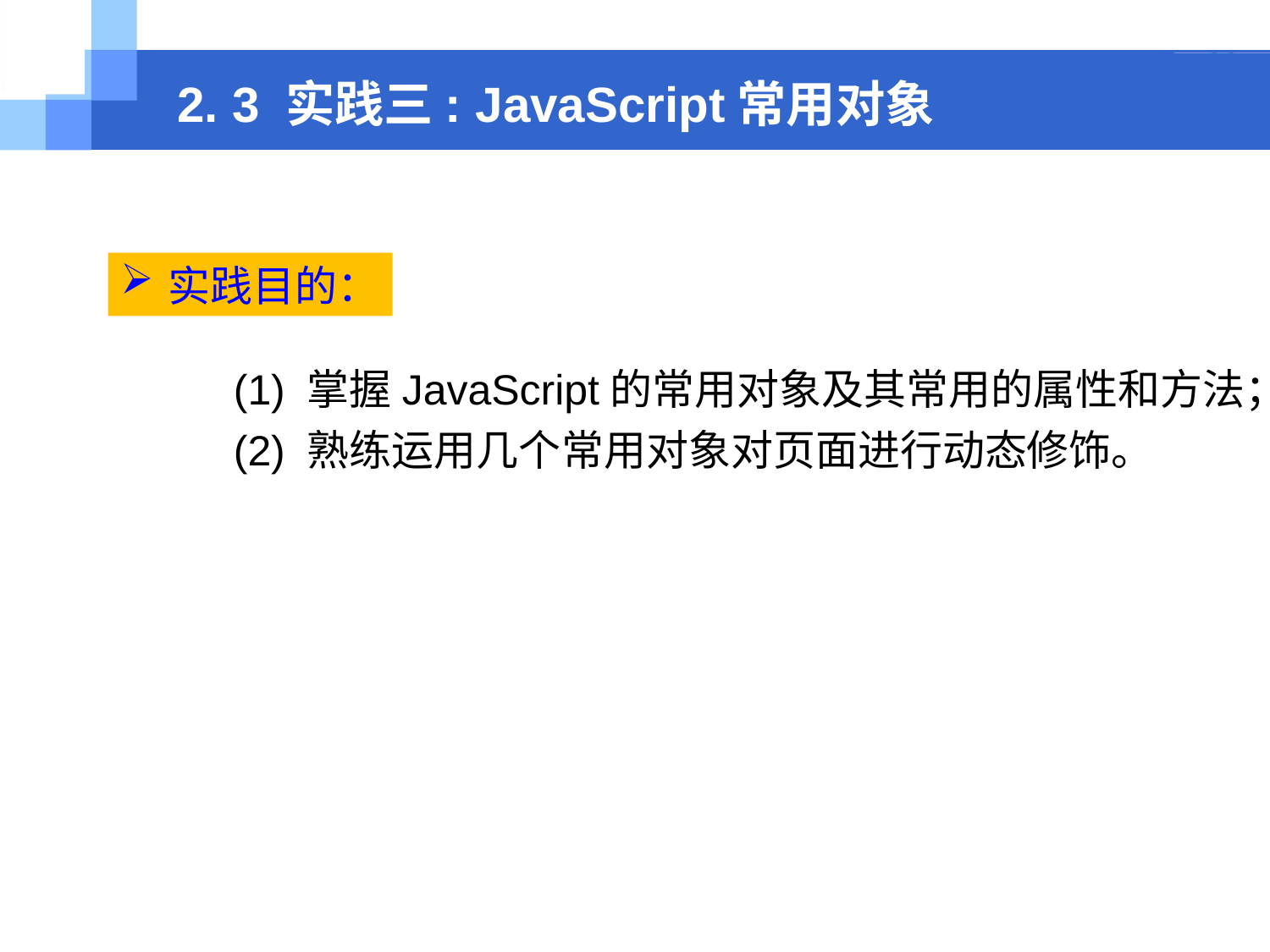

2. 3 实践三: JavaScript常用对象
实践目的：
(1) 掌握JavaScript的常用对象及其常用的属性和方法；
(2) 熟练运用几个常用对象对页面进行动态修饰。